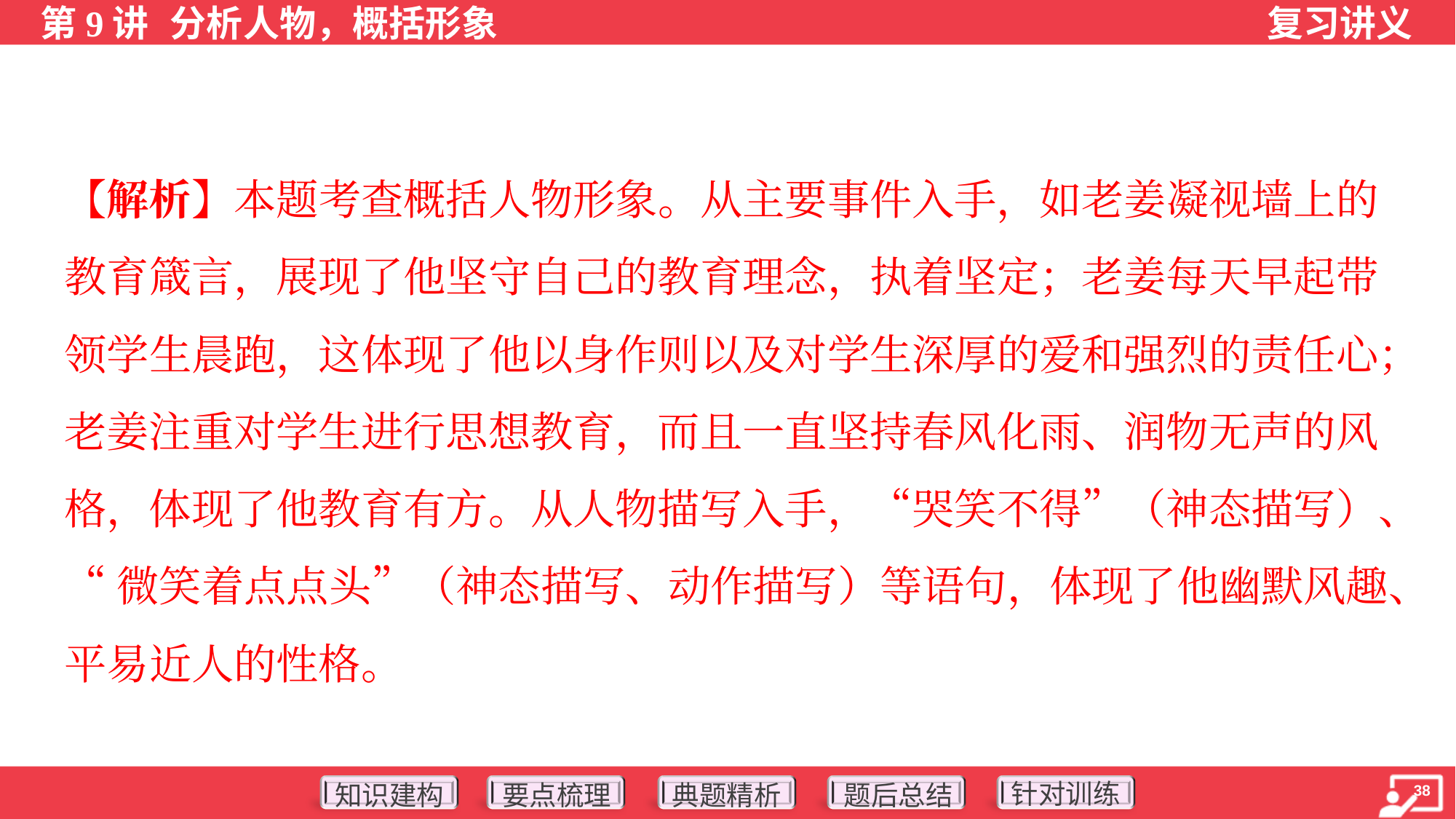

【解析】本题考查概括人物形象。从主要事件入手，如老姜凝视墙上的
教育箴言，展现了他坚守自己的教育理念，执着坚定；老姜每天早起带
领学生晨跑，这体现了他以身作则以及对学生深厚的爱和强烈的责任心；
老姜注重对学生进行思想教育，而且一直坚持春风化雨、润物无声的风
格，体现了他教育有方。从人物描写入手，“哭笑不得”（神态描写）、
“微笑着点点头”（神态描写、动作描写）等语句，体现了他幽默风趣、
平易近人的性格。